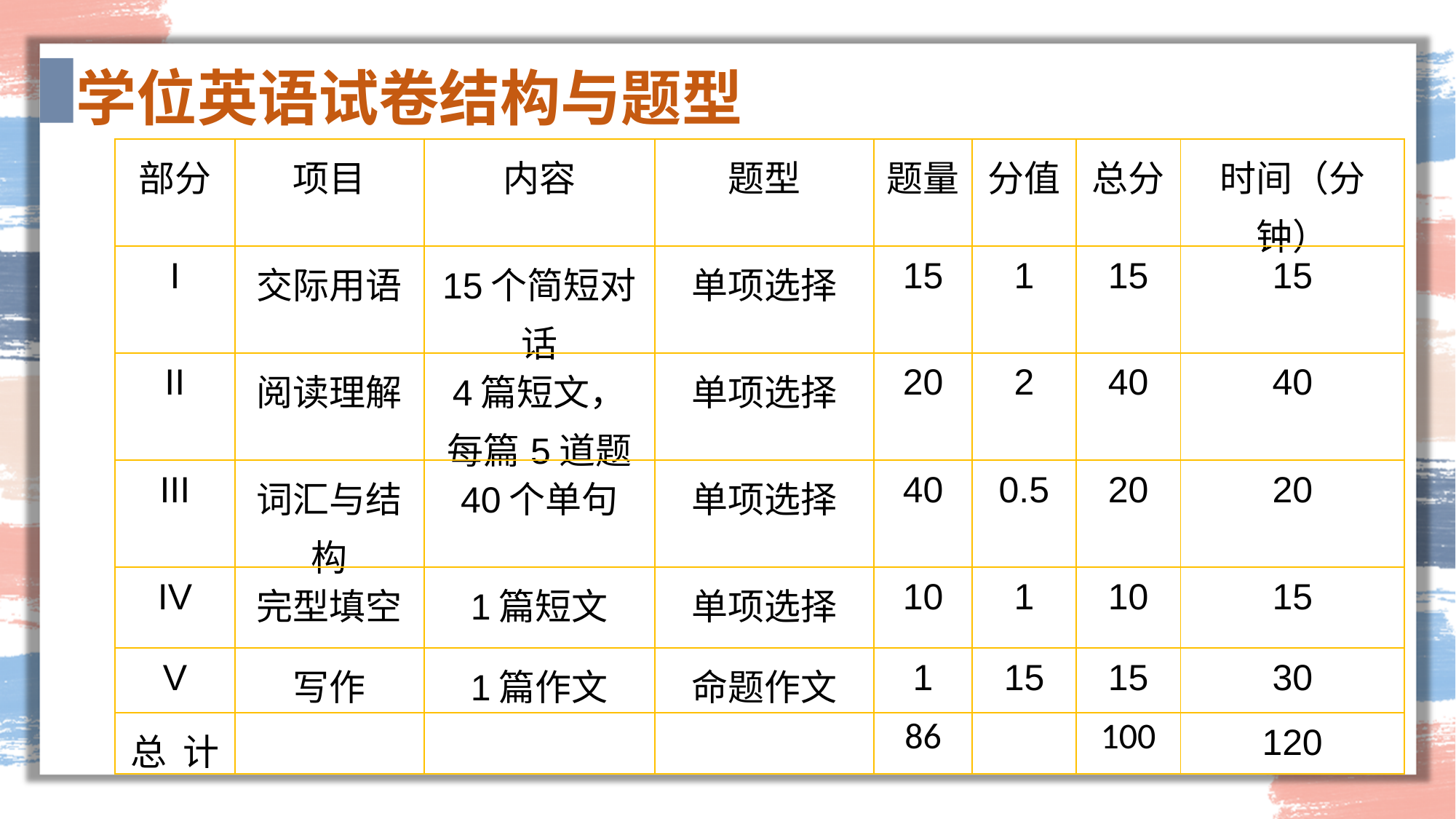

学位英语试卷结构与题型

| 部分 | 项目 | 内容 | 题型 | 题量 | 分值 | 总分 | 时间（分钟） |
| --- | --- | --- | --- | --- | --- | --- | --- |
| I | 交际用语 | 15个简短对话 | 单项选择 | 15 | 1 | 15 | 15 |
| II | 阅读理解 | 4篇短文，每篇5道题 | 单项选择 | 20 | 2 | 40 | 40 |
| III | 词汇与结构 | 40个单句 | 单项选择 | 40 | 0.5 | 20 | 20 |
| IV | 完型填空 | 1篇短文 | 单项选择 | 10 | 1 | 10 | 15 |
| V | 写作 | 1篇作文 | 命题作文 | 1 | 15 | 15 | 30 |
| 总 计 |  |  |  | 86 |  | 100 | 120 |